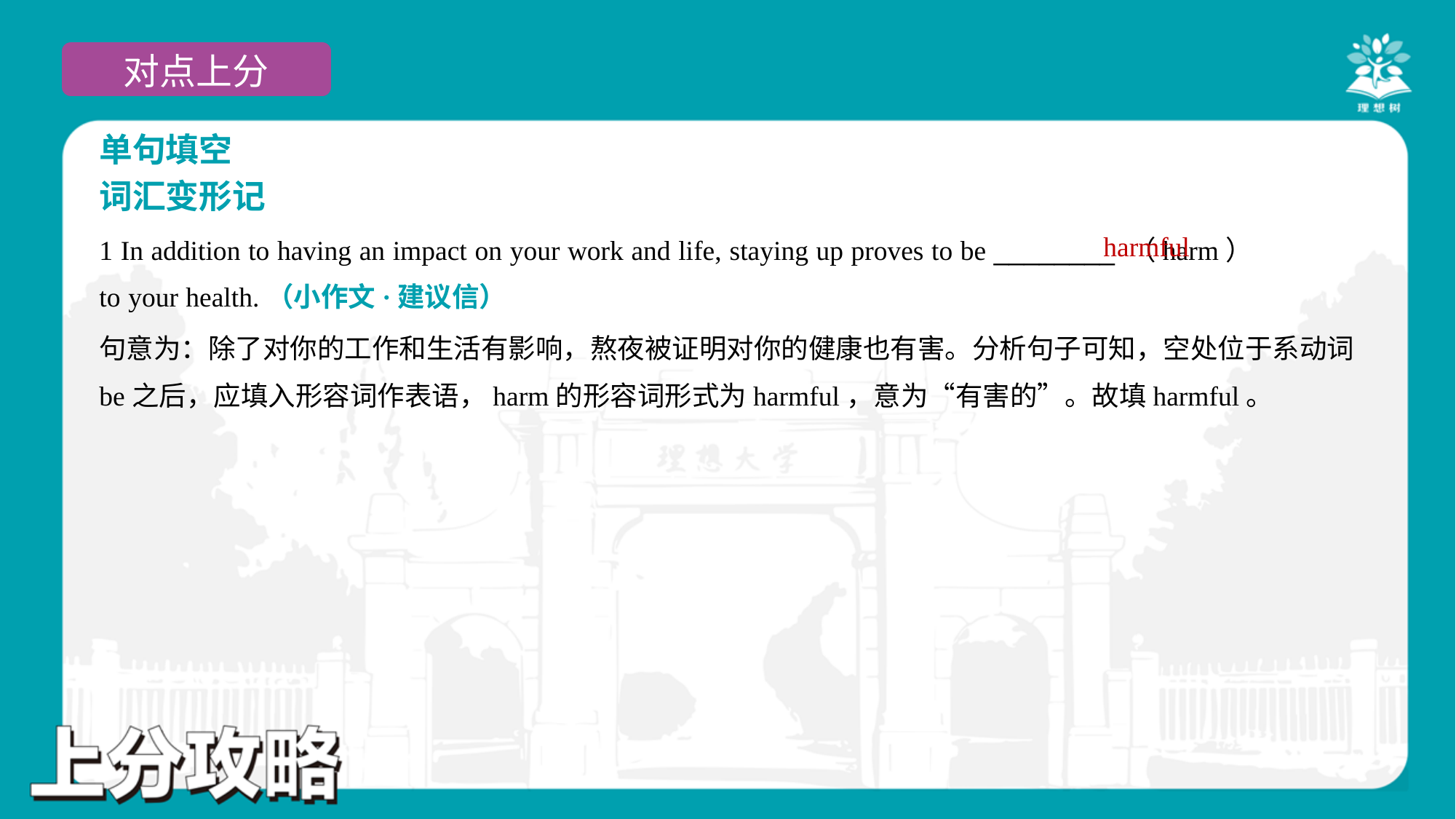

单句填空
词汇变形记
harmful
1 In addition to having an impact on your work and life, staying up proves to be ________ （harm）
to your health.（小作文·建议信）
句意为：除了对你的工作和生活有影响，熬夜被证明对你的健康也有害。分析句子可知，空处位于系动词
be之后，应填入形容词作表语，harm的形容词形式为harmful，意为“有害的”。故填harmful。